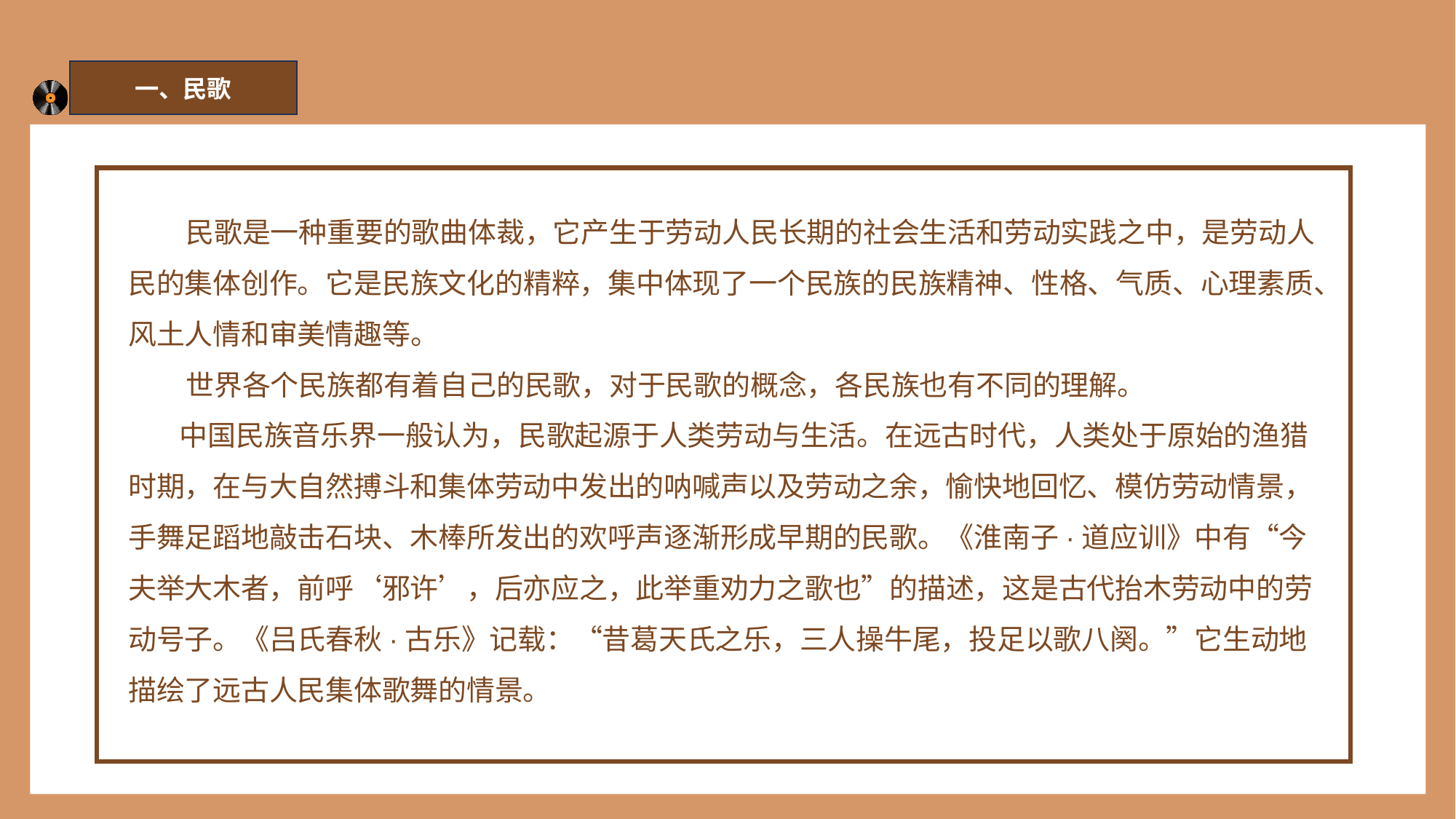

一、民歌

        民歌是一种重要的歌曲体裁，它产生于劳动人民长期的社会生活和劳动实践之中，是劳动人民的集体创作。它是民族文化的精粹，集中体现了一个民族的民族精神、性格、气质、心理素质、风土人情和审美情趣等。
        世界各个民族都有着自己的民歌，对于民歌的概念，各民族也有不同的理解。
       中国民族音乐界一般认为，民歌起源于人类劳动与生活。在远古时代，人类处于原始的渔猎时期，在与大自然搏斗和集体劳动中发出的呐喊声以及劳动之余，愉快地回忆、模仿劳动情景，手舞足蹈地敲击石块、木棒所发出的欢呼声逐渐形成早期的民歌。《淮南子·道应训》中有“今夫举大木者，前呼‘邪许’，后亦应之，此举重劝力之歌也”的描述，这是古代抬木劳动中的劳动号子。《吕氏春秋·古乐》记载：“昔葛天氏之乐，三人操牛尾，投足以歌八阕。”它生动地描绘了远古人民集体歌舞的情景。